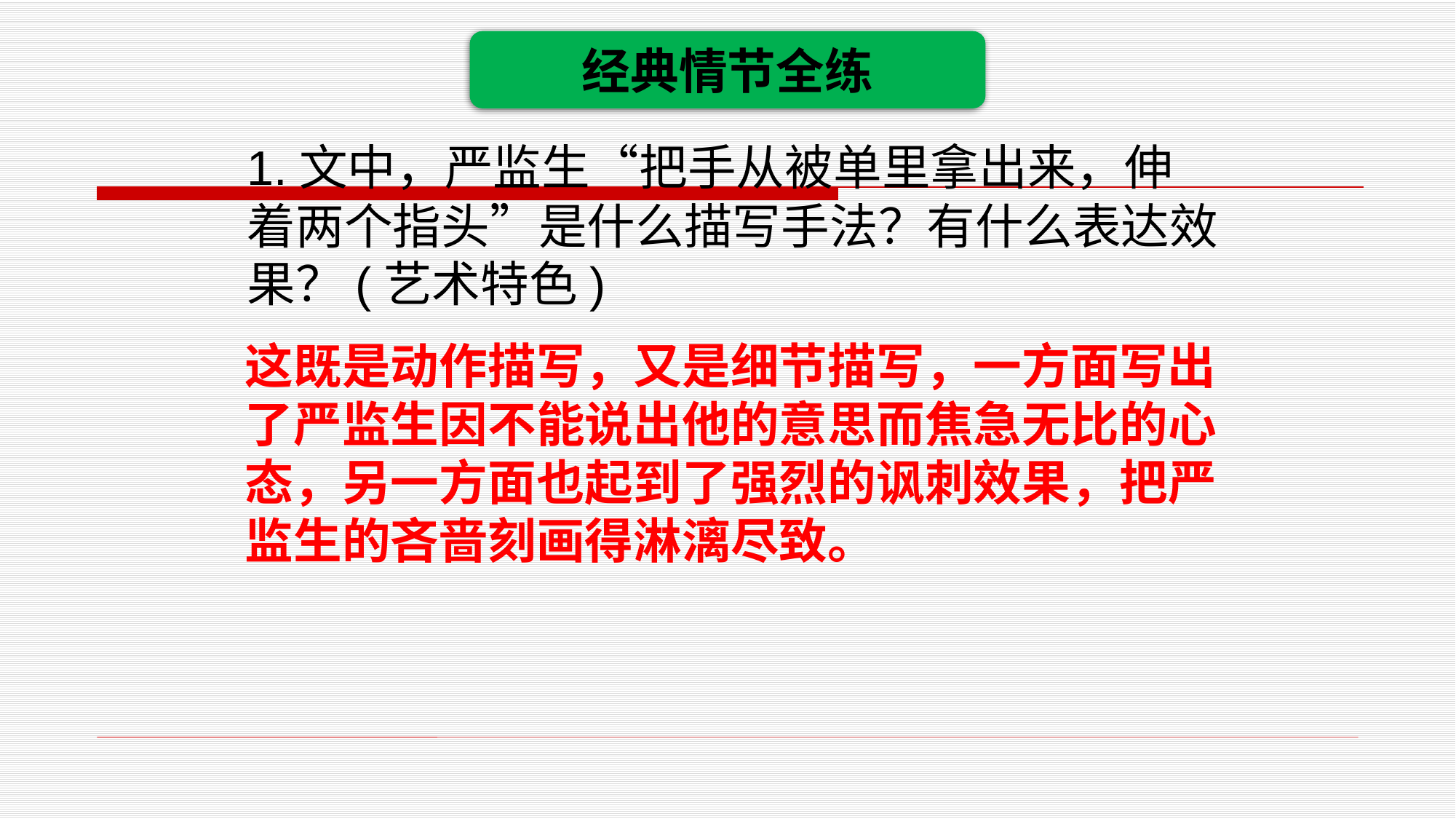

经典情节全练
1.文中，严监生“把手从被单里拿出来，伸着两个指头”是什么描写手法？有什么表达效果？(艺术特色)
这既是动作描写，又是细节描写，一方面写出了严监生因不能说出他的意思而焦急无比的心态，另一方面也起到了强烈的讽刺效果，把严监生的吝啬刻画得淋漓尽致。